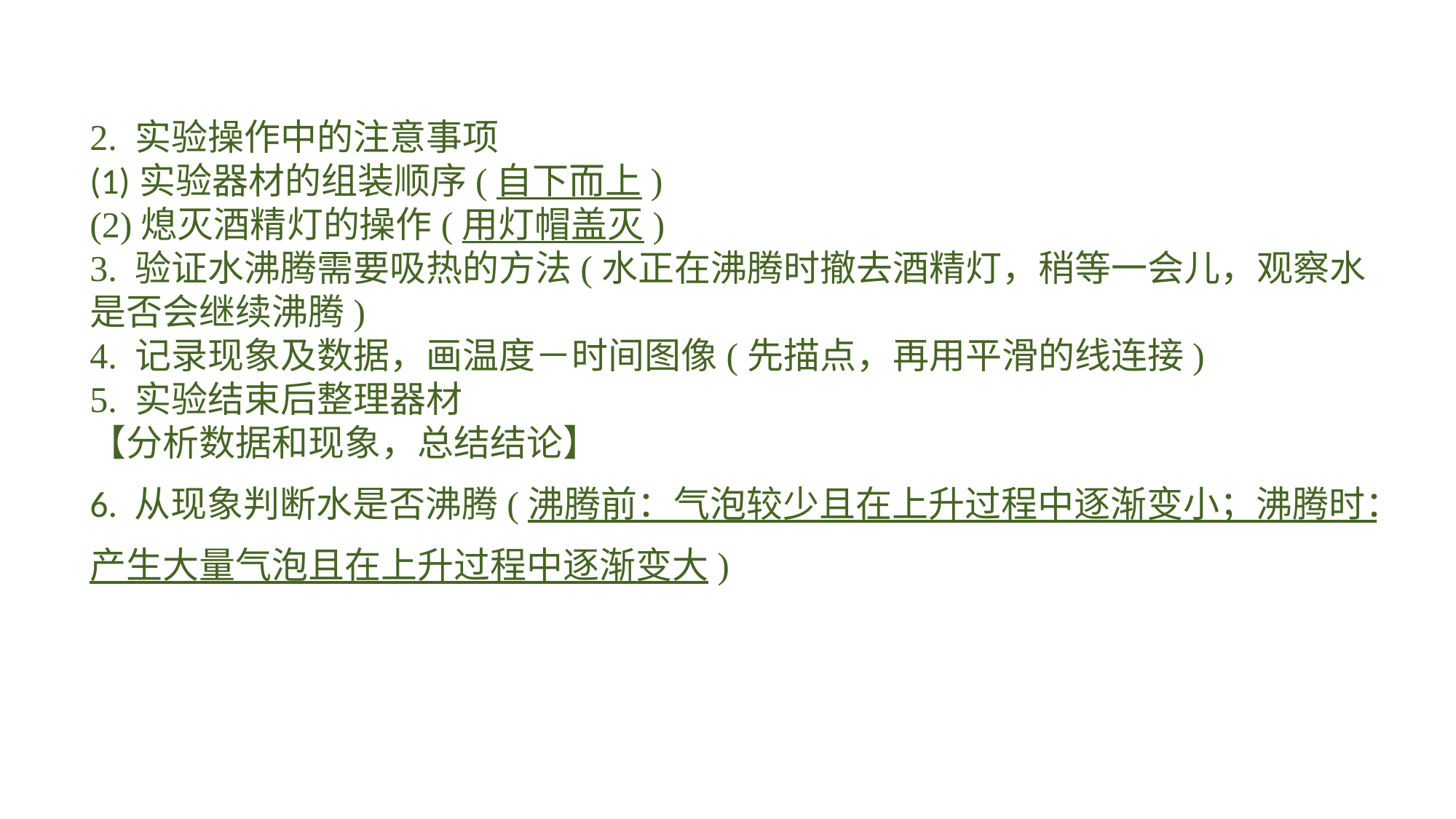

2. 实验操作中的注意事项(1)实验器材的组装顺序(自下而上)(2)熄灭酒精灯的操作(用灯帽盖灭)3. 验证水沸腾需要吸热的方法(水正在沸腾时撤去酒精灯，稍等一会儿，观察水是否会继续沸腾)4. 记录现象及数据，画温度－时间图像(先描点，再用平滑的线连接)5. 实验结束后整理器材【分析数据和现象，总结结论】6. 从现象判断水是否沸腾(沸腾前：气泡较少且在上升过程中逐渐变小；沸腾时：产生大量气泡且在上升过程中逐渐变大)